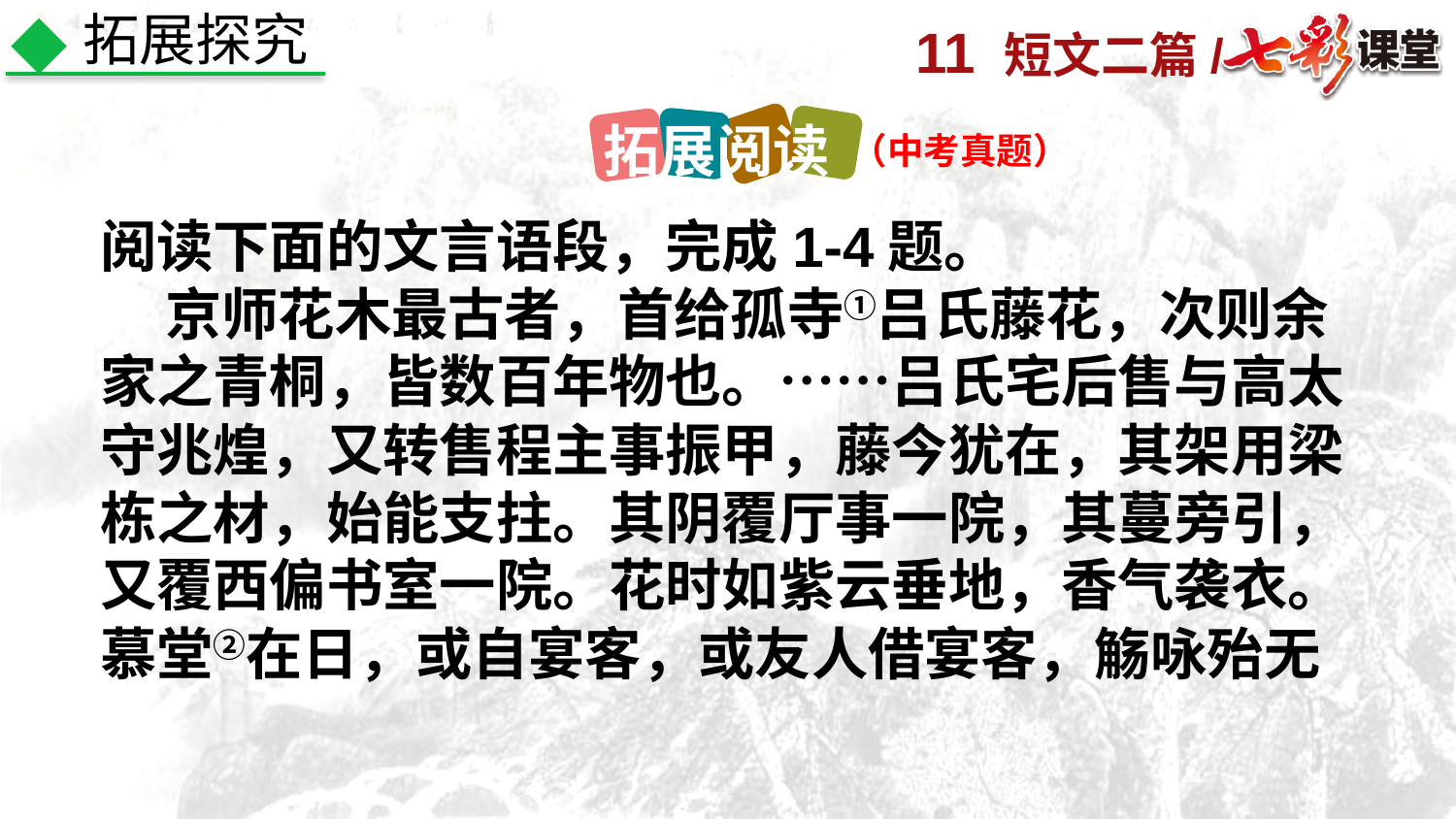

拓展探究

拓展阅读

（中考真题）
阅读下面的文言语段，完成1-4题。
    京师花木最古者，首给孤寺①吕氏藤花，次则余家之青桐，皆数百年物也。……吕氏宅后售与高太守兆煌，又转售程主事振甲，藤今犹在，其架用梁栋之材，始能支拄。其阴覆厅事一院，其蔓旁引，又覆西偏书室一院。花时如紫云垂地，香气袭衣。慕堂②在日，或自宴客，或友人借宴客，觞咏殆无